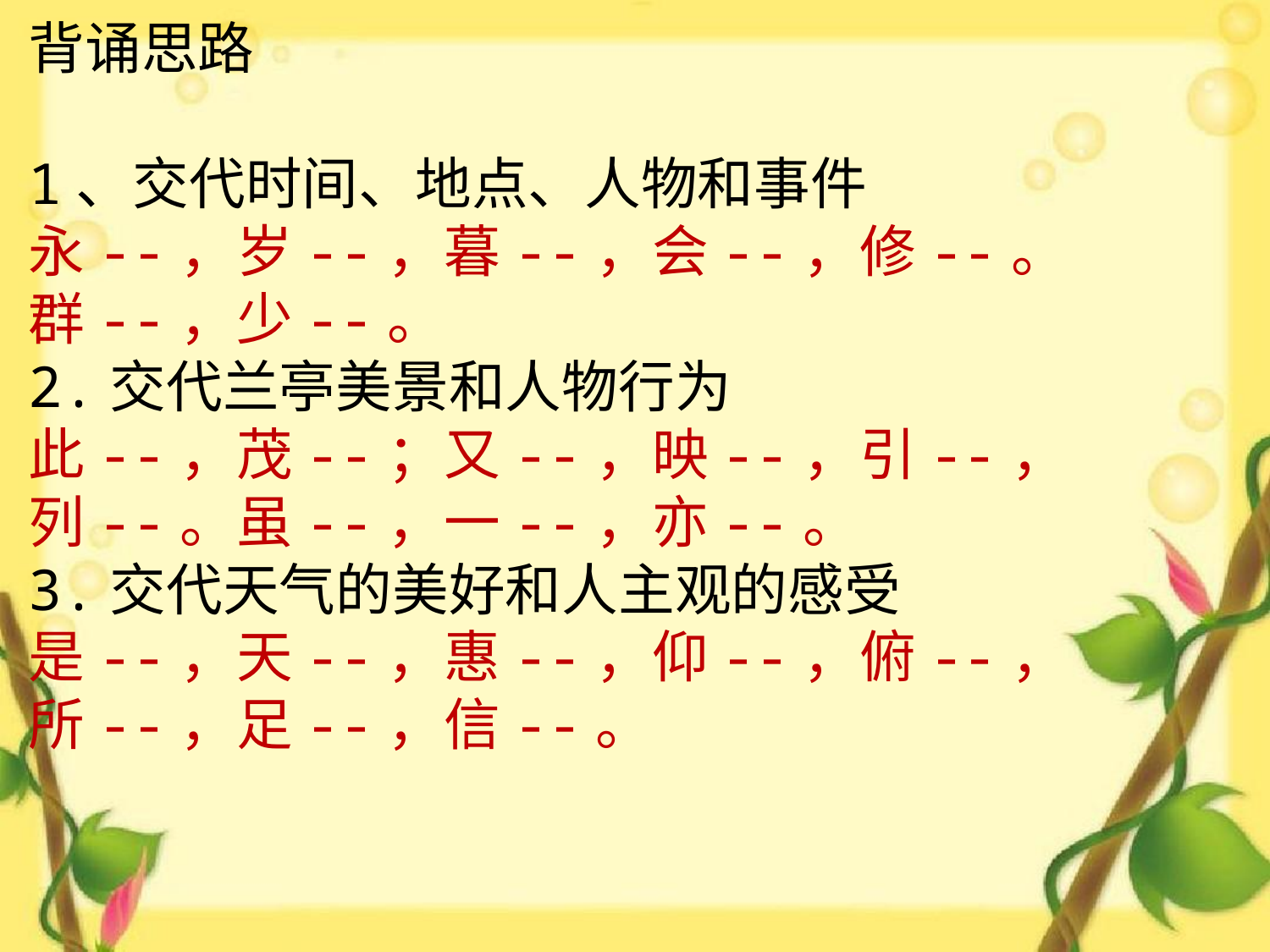

背诵思路

1、交代时间、地点、人物和事件
永--，岁--，暮--，会--，修--。群--，少--。
2.交代兰亭美景和人物行为
此--，茂--；又--，映--，引--，列--。虽--，一--，亦--。
3.交代天气的美好和人主观的感受
是--，天--，惠--，仰--，俯--，所--，足--，信--。